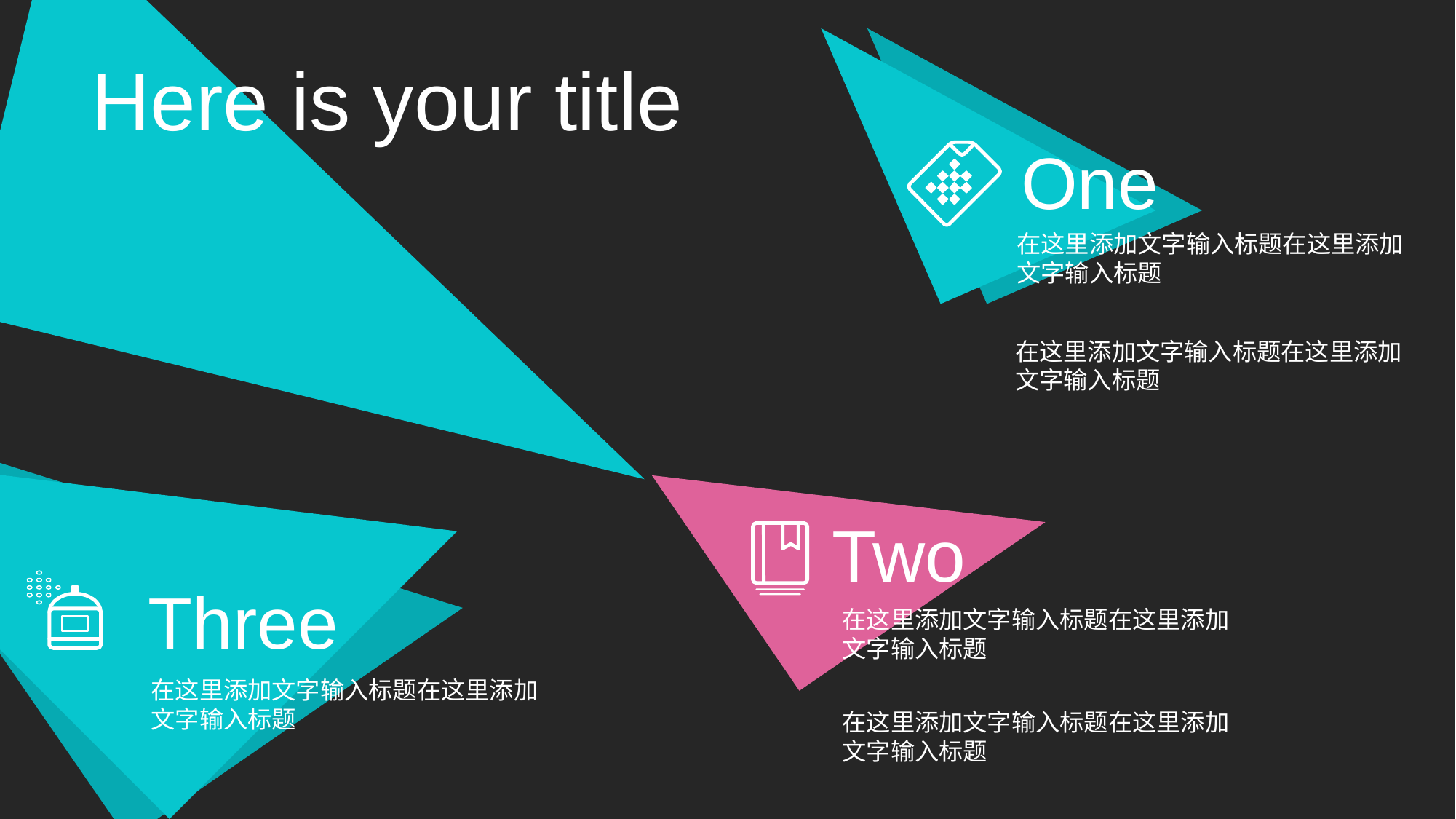

Here is your title
One

在这里添加文字输入标题在这里添加文字输入标题

在这里添加文字输入标题在这里添加文字输入标题

Two

Three
在这里添加文字输入标题在这里添加文字输入标题

在这里添加文字输入标题在这里添加文字输入标题

在这里添加文字输入标题在这里添加文字输入标题